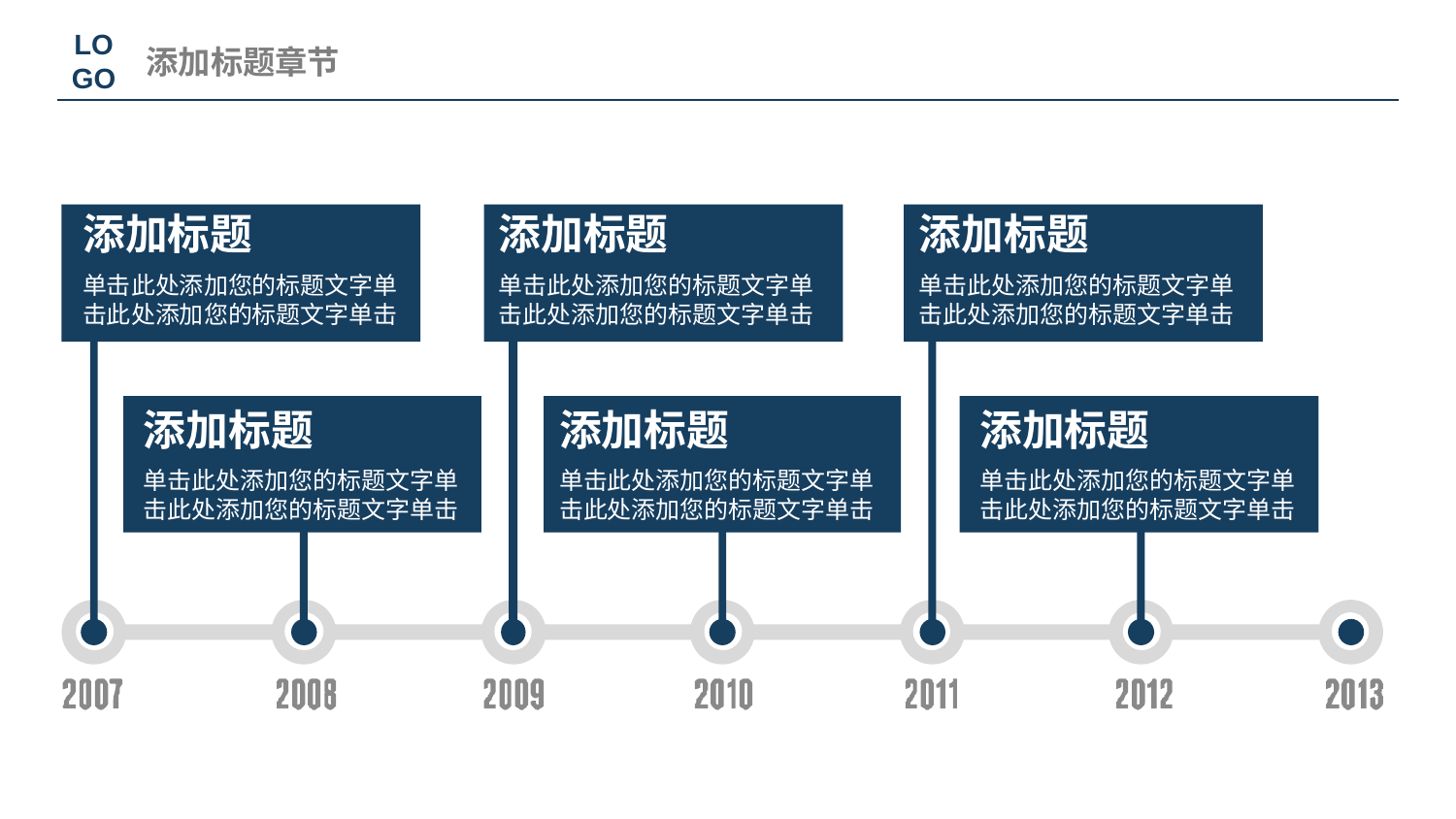

LO
GO
添加标题章节
添加标题
添加标题
添加标题

单击此处添加您的标题文字单击此处添加您的标题文字单击
单击此处添加您的标题文字单击此处添加您的标题文字单击
单击此处添加您的标题文字单击此处添加您的标题文字单击

添加标题

添加标题

添加标题

单击此处添加您的标题文字单击此处添加您的标题文字单击
单击此处添加您的标题文字单击此处添加您的标题文字单击
单击此处添加您的标题文字单击此处添加您的标题文字单击